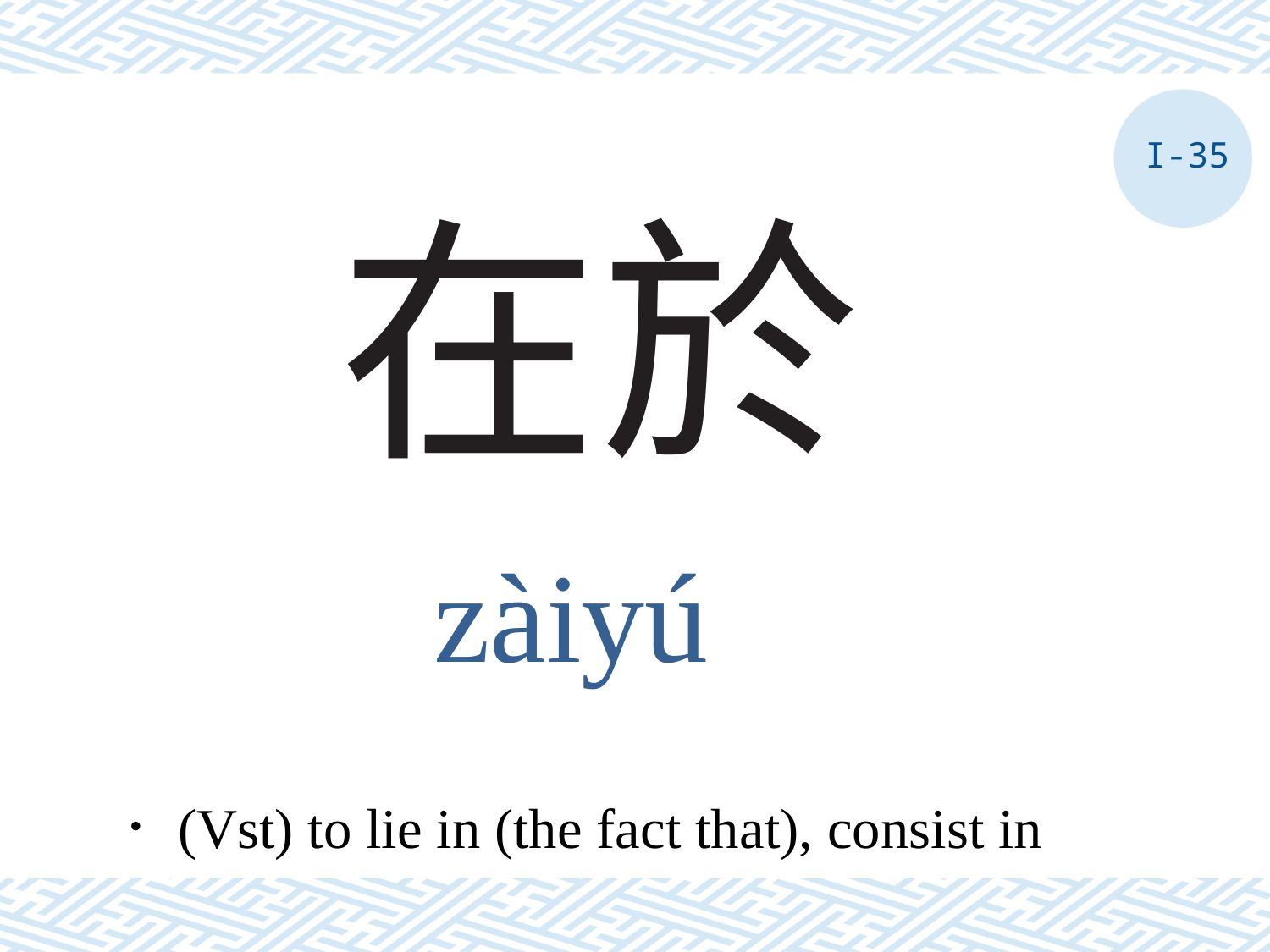

I-35

# 在於
zàiyú
．(Vst) to lie in (the fact that), consist in